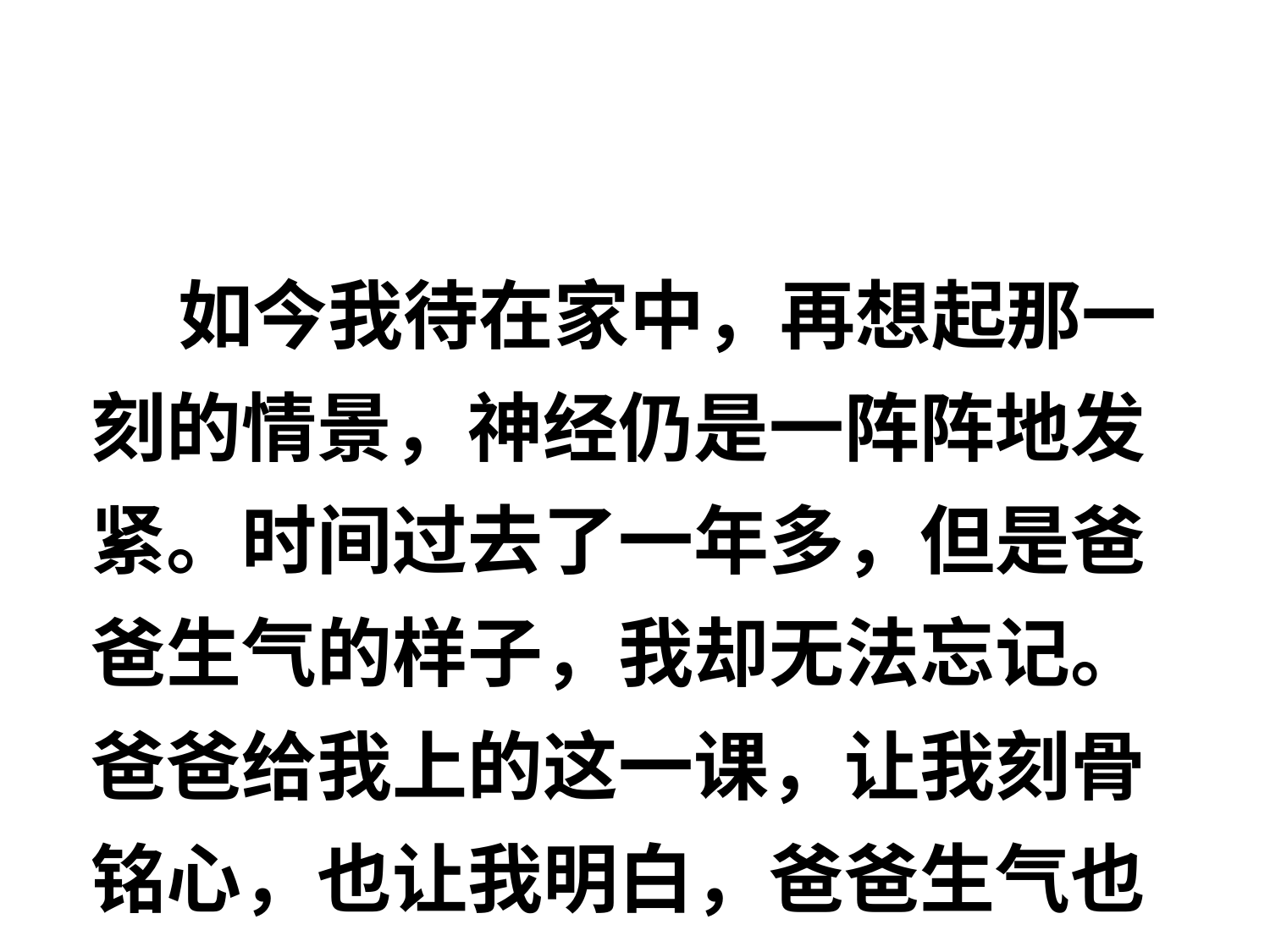

如今我待在家中，再想起那一刻的情景，神经仍是一阵阵地发紧。时间过去了一年多，但是爸爸生气的样子，我却无法忘记。爸爸给我上的这一课，让我刻骨铭心，也让我明白，爸爸生气也是为我操心。